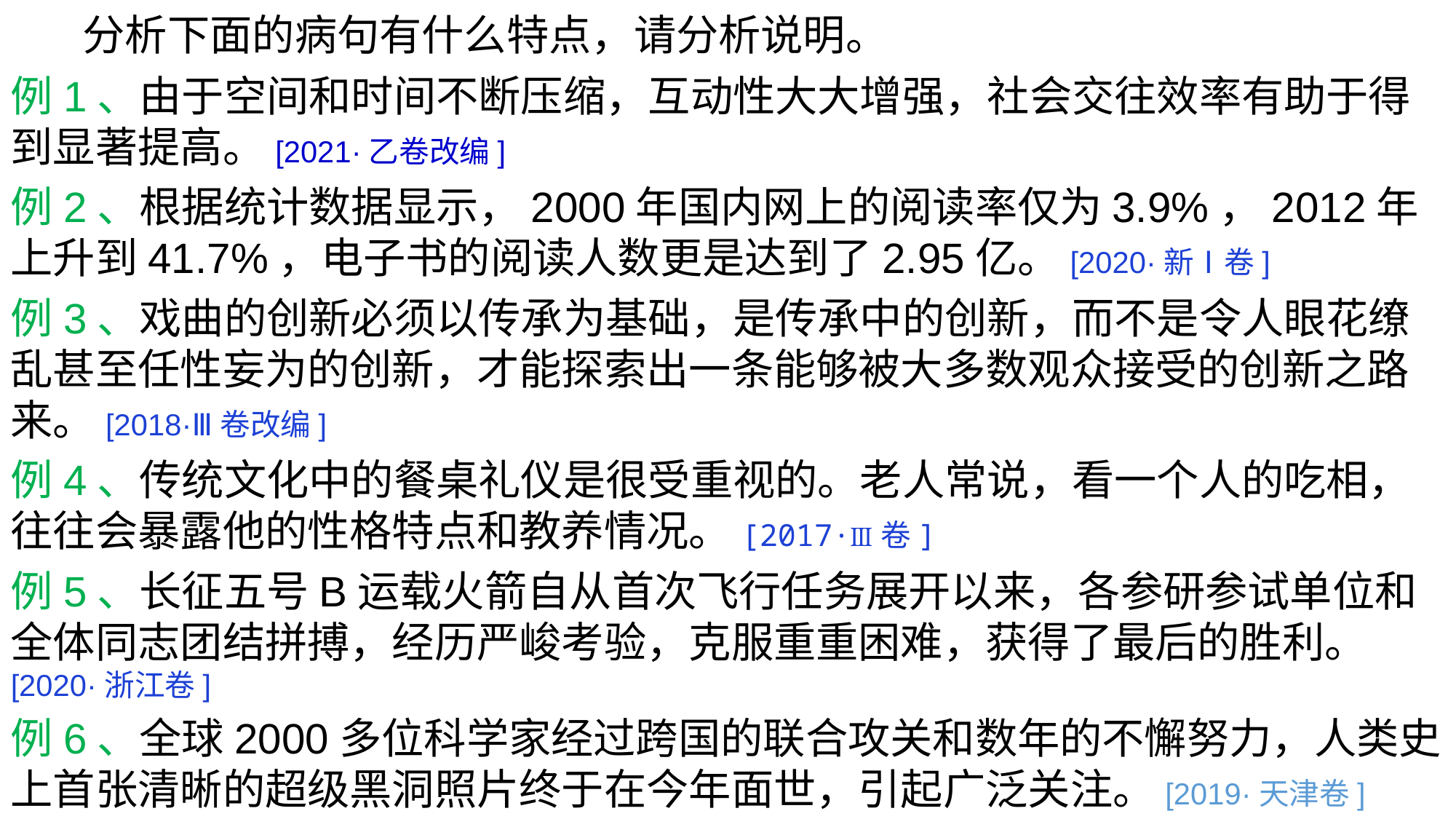

分析下面的病句有什么特点，请分析说明。
例1、由于空间和时间不断压缩，互动性大大增强，社会交往效率有助于得到显著提高。[2021·乙卷改编]
例2、根据统计数据显示，2000年国内网上的阅读率仅为3.9%，2012年上升到41.7%，电子书的阅读人数更是达到了2.95亿。[2020·新Ⅰ卷]
例3、戏曲的创新必须以传承为基础，是传承中的创新，而不是令人眼花缭乱甚至任性妄为的创新，才能探索出一条能够被大多数观众接受的创新之路来。[2018·Ⅲ卷改编]
例4、传统文化中的餐桌礼仪是很受重视的。老人常说，看一个人的吃相，往往会暴露他的性格特点和教养情况。[2017·Ⅲ卷]
例5、长征五号B运载火箭自从首次飞行任务展开以来，各参研参试单位和全体同志团结拼搏，经历严峻考验，克服重重困难，获得了最后的胜利。[2020·浙江卷]
例6、全球2000多位科学家经过跨国的联合攻关和数年的不懈努力，人类史上首张清晰的超级黑洞照片终于在今年面世，引起广泛关注。[2019·天津卷]